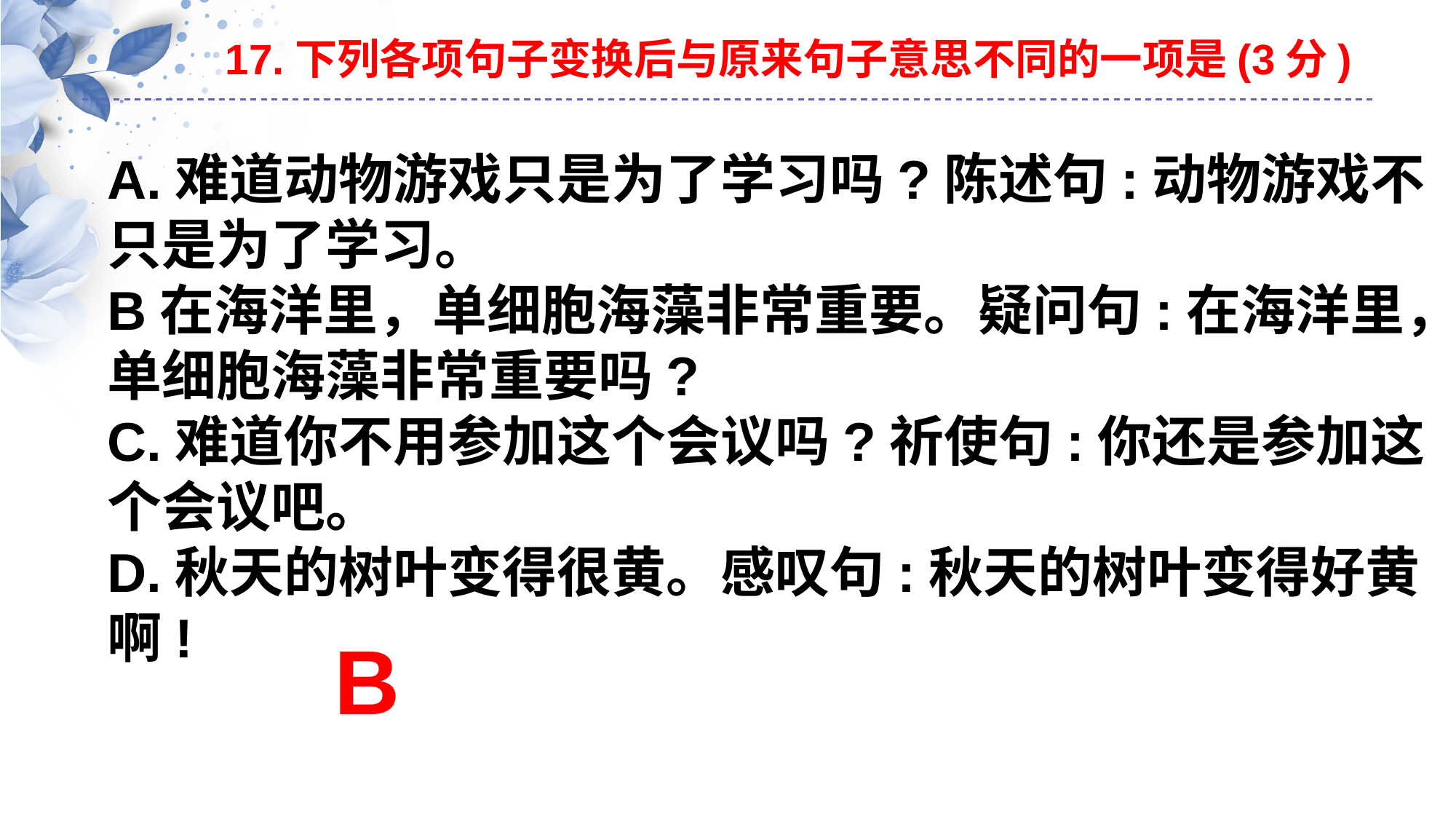

17.下列各项句子变换后与原来句子意思不同的一项是(3分)
A.难道动物游戏只是为了学习吗?陈述句:动物游戏不只是为了学习。
B在海洋里，单细胞海藻非常重要。疑问句:在海洋里，单细胞海藻非常重要吗?
C.难道你不用参加这个会议吗?祈使句:你还是参加这个会议吧。
D.秋天的树叶变得很黄。感叹句:秋天的树叶变得好黄啊!
B